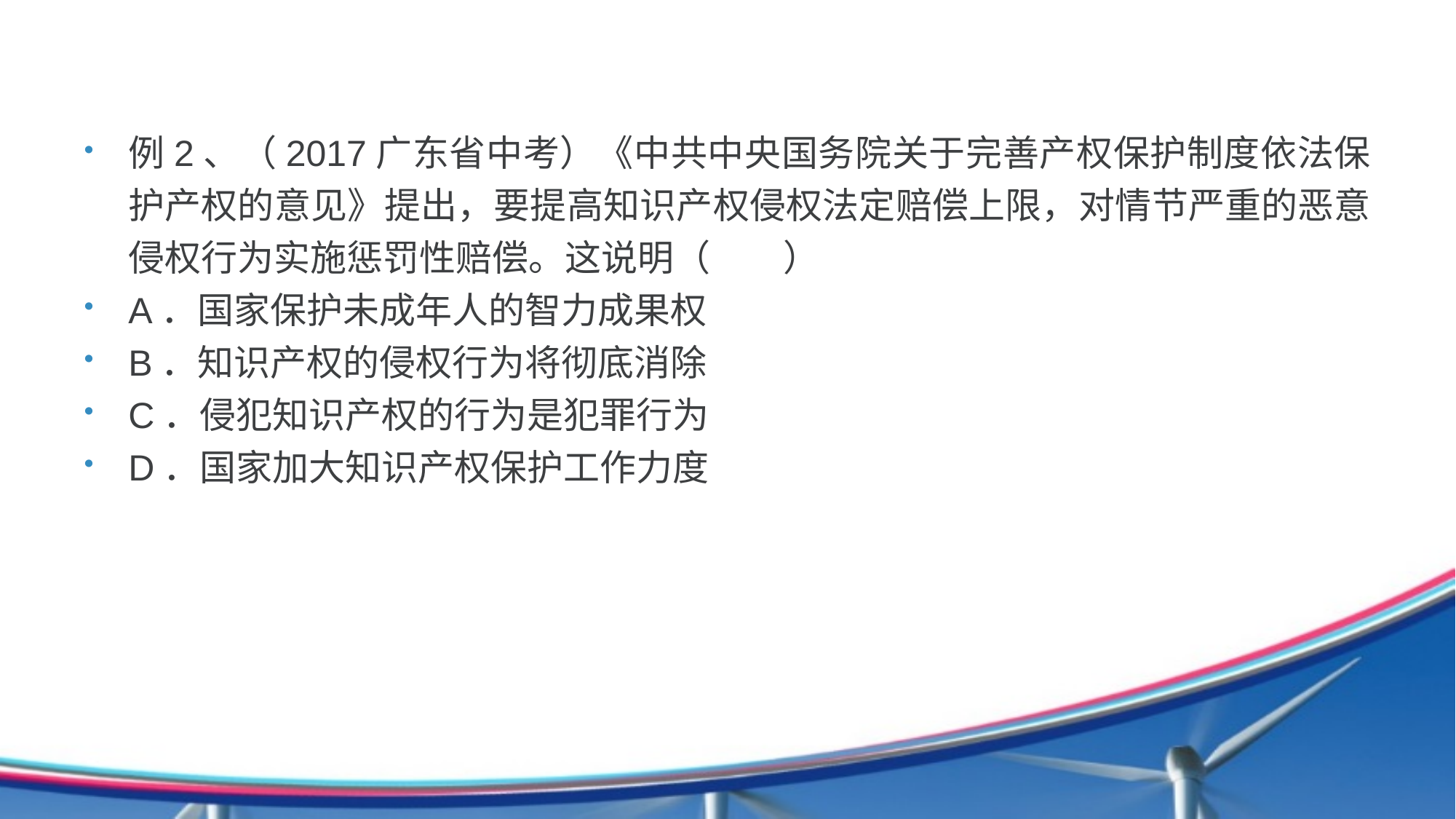

例2、（2017广东省中考）《中共中央国务院关于完善产权保护制度依法保护产权的意见》提出，要提高知识产权侵权法定赔偿上限，对情节严重的恶意侵权行为实施惩罚性赔偿。这说明（　　）
A．国家保护未成年人的智力成果权
B．知识产权的侵权行为将彻底消除
C．侵犯知识产权的行为是犯罪行为
D．国家加大知识产权保护工作力度